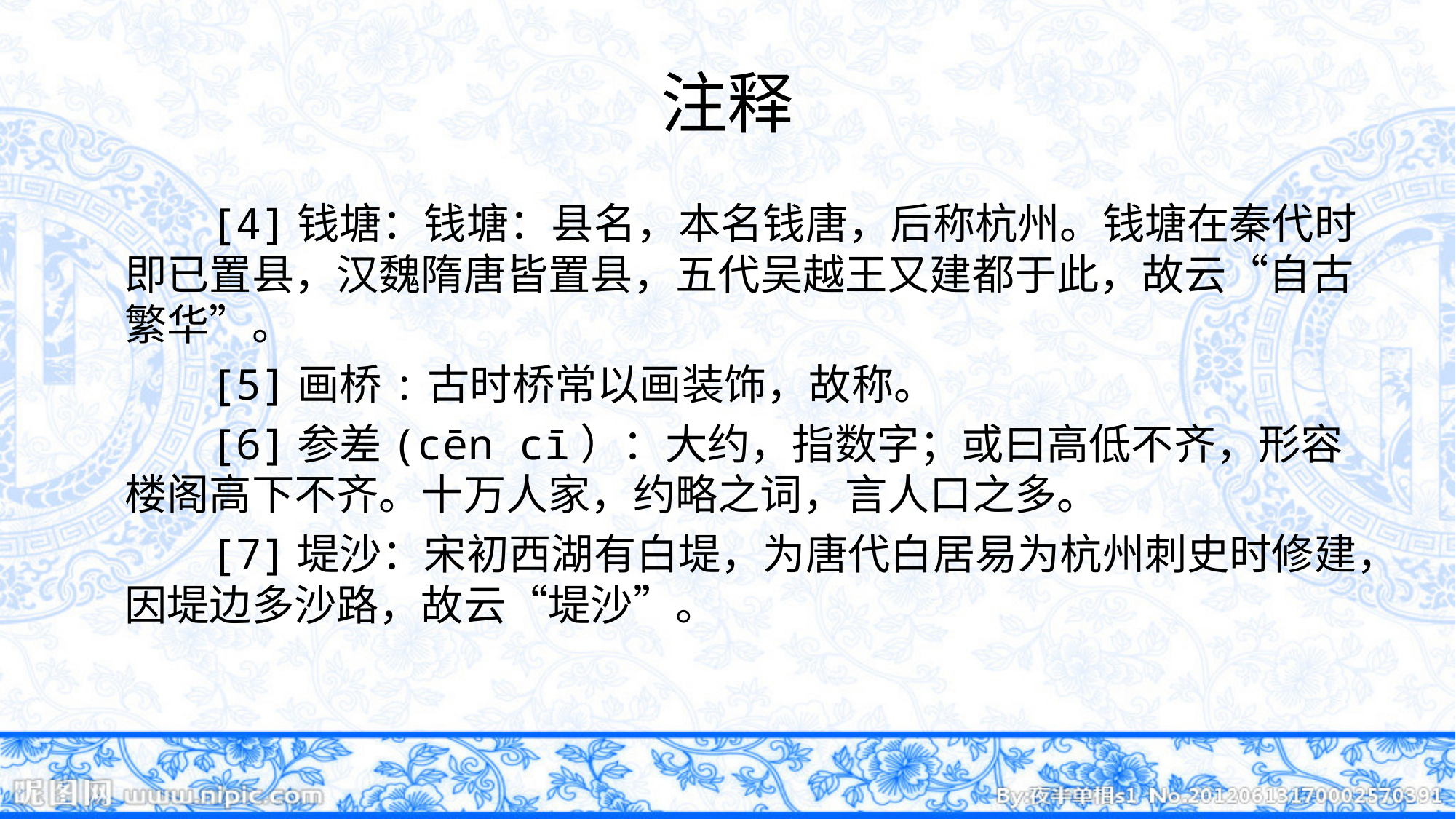

# 注释
[4]钱塘：钱塘：县名，本名钱唐，后称杭州。钱塘在秦代时即已置县，汉魏隋唐皆置县，五代吴越王又建都于此，故云“自古繁华”。
[5]画桥:古时桥常以画装饰，故称。
[6]参差(cēn cī）：大约，指数字；或曰高低不齐，形容楼阁高下不齐。十万人家，约略之词，言人口之多。
[7]堤沙：宋初西湖有白堤，为唐代白居易为杭州刺史时修建，因堤边多沙路，故云“堤沙”。